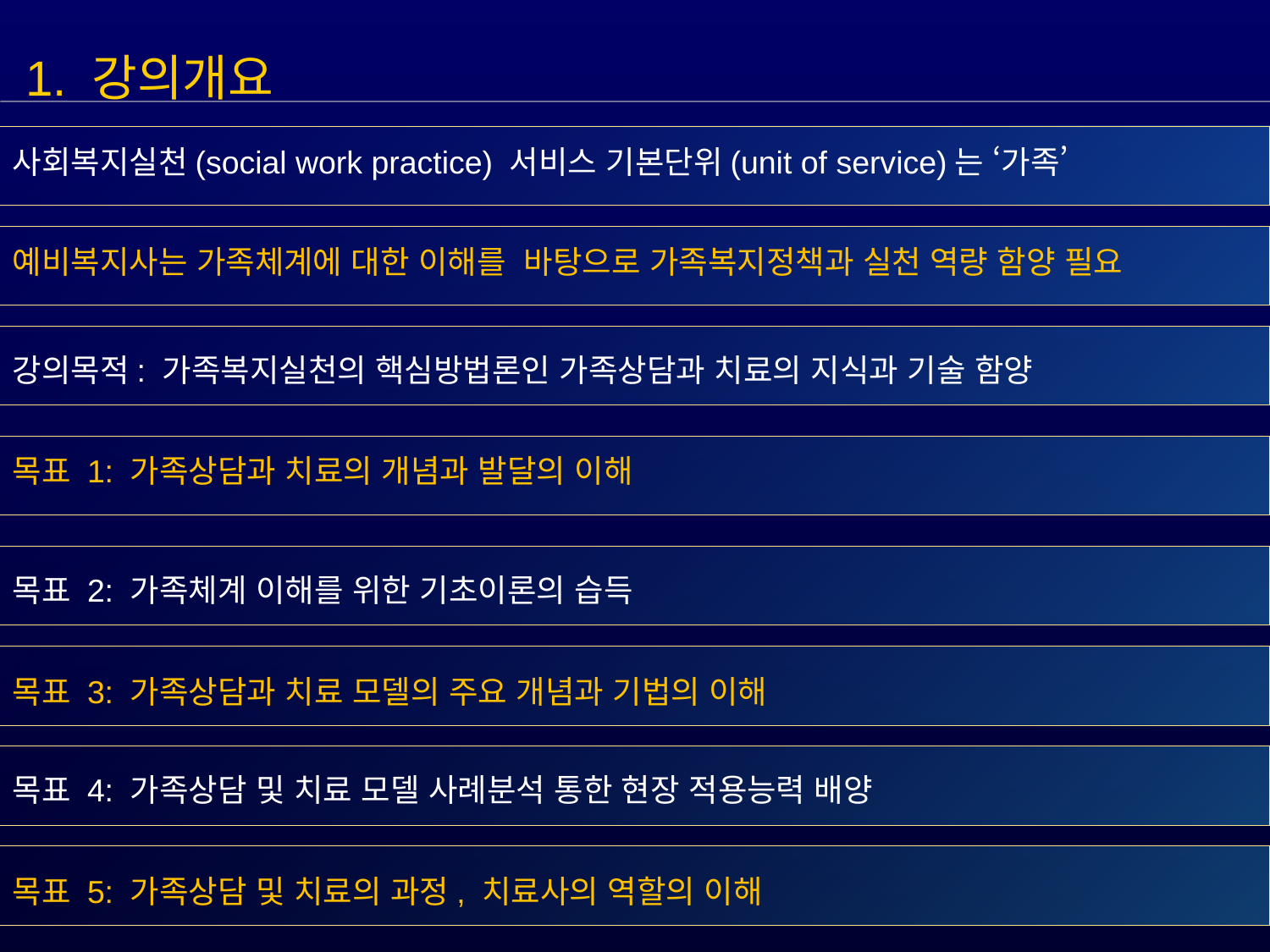

1. 강의개요

사회복지실천(social work practice) 서비스 기본단위(unit of service)는 ‘가족’

예비복지사는 가족체계에 대한 이해를  바탕으로 가족복지정책과 실천 역량 함양 필요

강의목적: 가족복지실천의 핵심방법론인 가족상담과 치료의 지식과 기술 함양

목표 1: 가족상담과 치료의 개념과 발달의 이해

목표 2: 가족체계 이해를 위한 기초이론의 습득

목표 3: 가족상담과 치료 모델의 주요 개념과 기법의 이해

목표 4: 가족상담 및 치료 모델 사례분석 통한 현장 적용능력 배양

목표 5: 가족상담 및 치료의 과정, 치료사의 역할의 이해